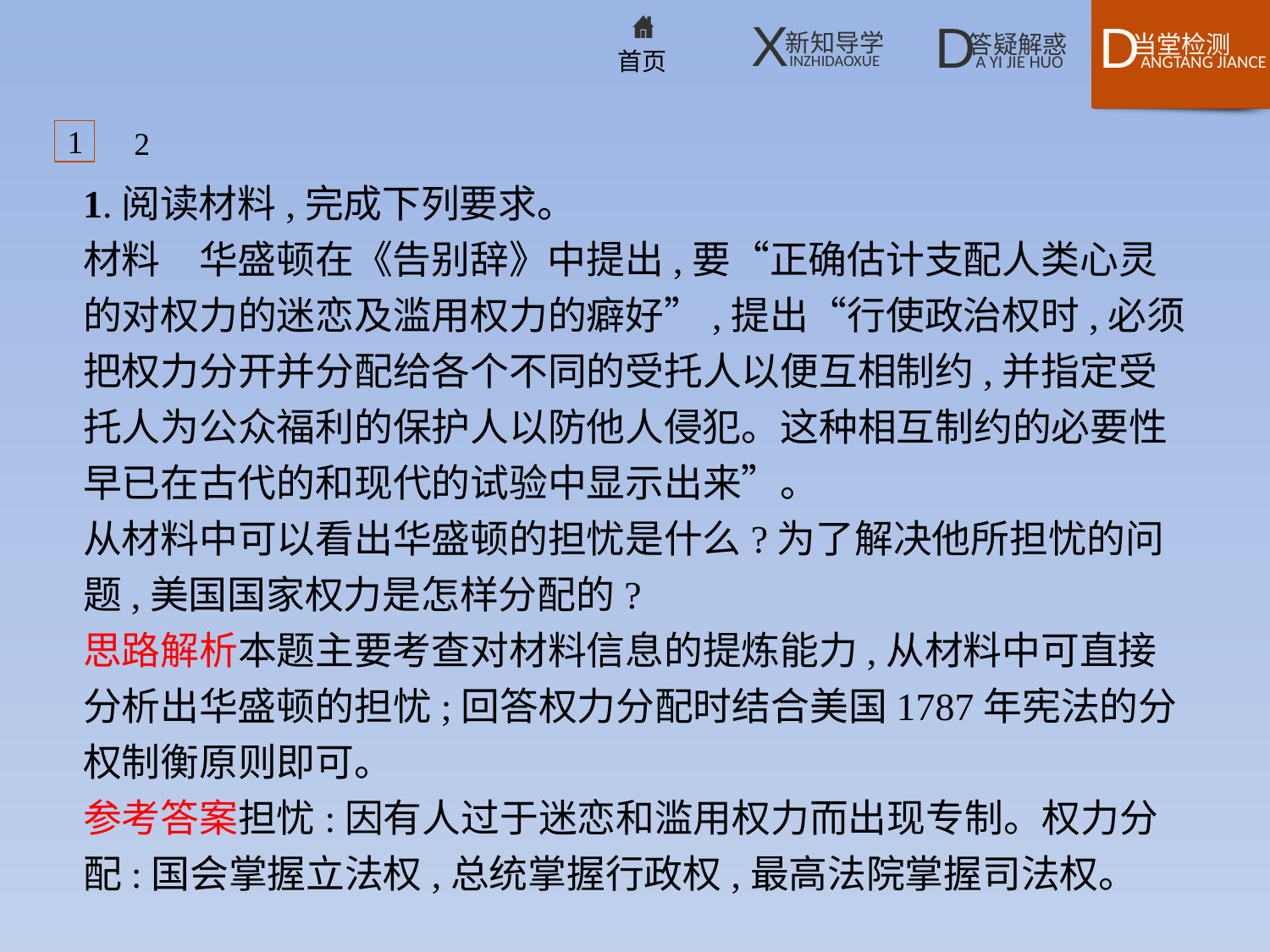

1
2
1.阅读材料,完成下列要求。
材料　华盛顿在《告别辞》中提出,要“正确估计支配人类心灵的对权力的迷恋及滥用权力的癖好”,提出“行使政治权时,必须把权力分开并分配给各个不同的受托人以便互相制约,并指定受托人为公众福利的保护人以防他人侵犯。这种相互制约的必要性早已在古代的和现代的试验中显示出来”。
从材料中可以看出华盛顿的担忧是什么?为了解决他所担忧的问题,美国国家权力是怎样分配的?
思路解析本题主要考查对材料信息的提炼能力,从材料中可直接分析出华盛顿的担忧;回答权力分配时结合美国1787年宪法的分权制衡原则即可。
参考答案担忧:因有人过于迷恋和滥用权力而出现专制。权力分配:国会掌握立法权,总统掌握行政权,最高法院掌握司法权。